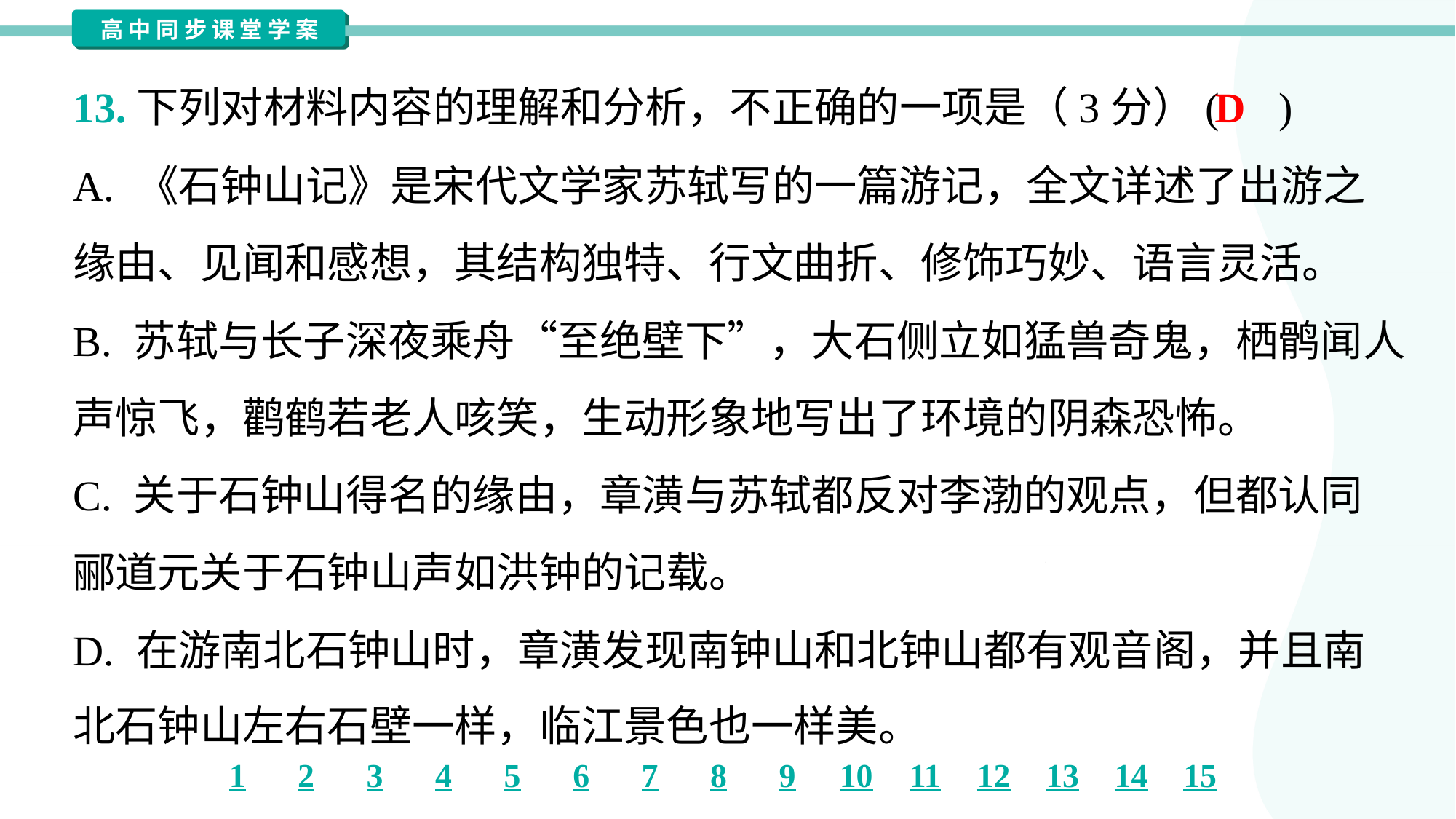

D
13.下列对材料内容的理解和分析，不正确的一项是（3分）(     )
A. 《石钟山记》是宋代文学家苏轼写的一篇游记，全文详述了出游之
缘由、见闻和感想，其结构独特、行文曲折、修饰巧妙、语言灵活。
B. 苏轼与长子深夜乘舟“至绝壁下”，大石侧立如猛兽奇鬼，栖鹘闻人
声惊飞，鹳鹤若老人咳笑，生动形象地写出了环境的阴森恐怖。
C. 关于石钟山得名的缘由，章潢与苏轼都反对李渤的观点，但都认同
郦道元关于石钟山声如洪钟的记载。
D. 在游南北石钟山时，章潢发现南钟山和北钟山都有观音阁，并且南
北石钟山左右石壁一样，临江景色也一样美。